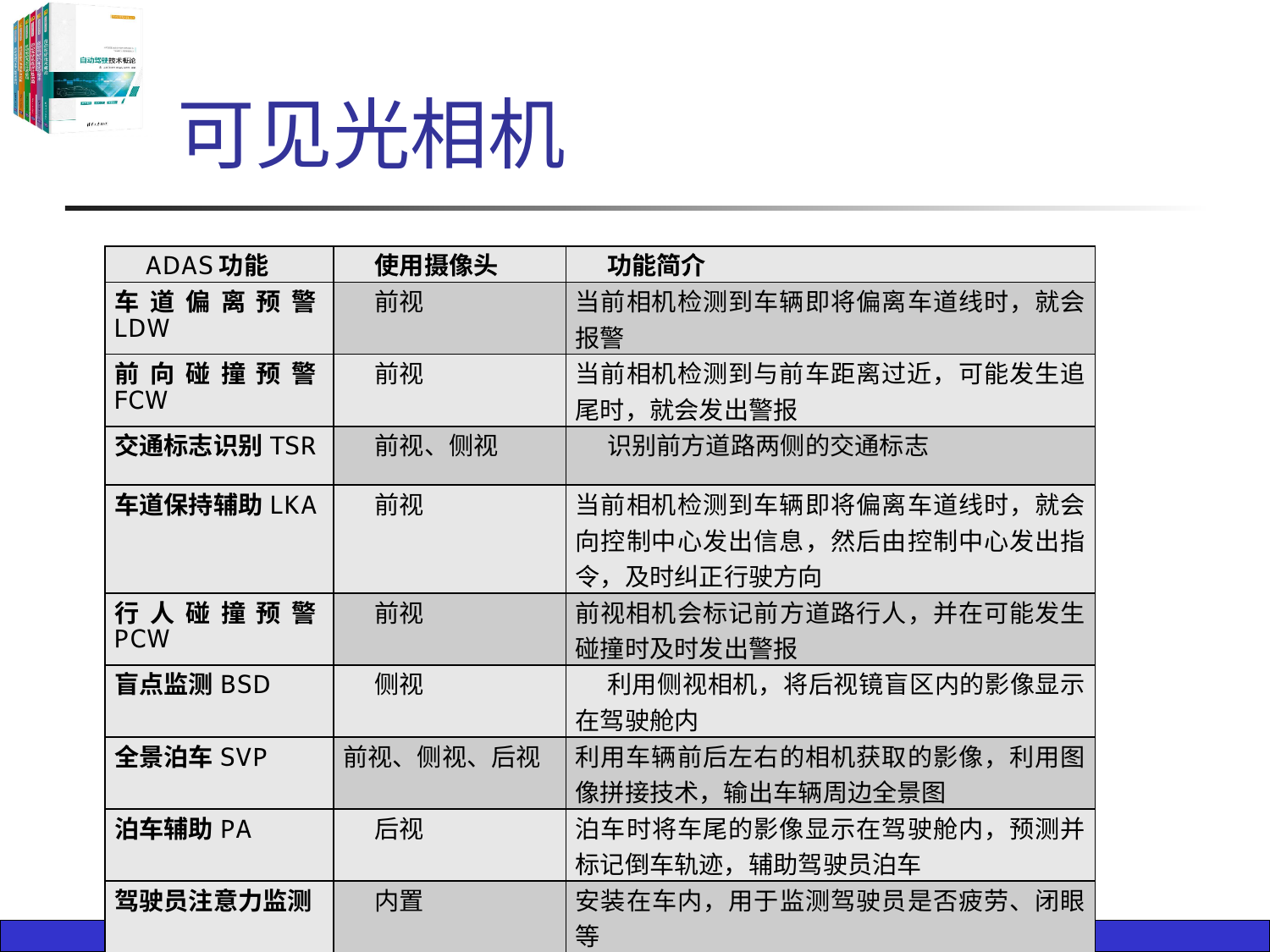

# 可见光相机
| ADAS功能 | 使用摄像头 | 功能简介 |
| --- | --- | --- |
| 车道偏离预警LDW | 前视 | 当前相机检测到车辆即将偏离车道线时，就会报警 |
| 前向碰撞预警FCW | 前视 | 当前相机检测到与前车距离过近，可能发生追尾时，就会发出警报 |
| 交通标志识别TSR | 前视、侧视 | 识别前方道路两侧的交通标志 |
| 车道保持辅助LKA | 前视 | 当前相机检测到车辆即将偏离车道线时，就会向控制中心发出信息，然后由控制中心发出指令，及时纠正行驶方向 |
| 行人碰撞预警PCW | 前视 | 前视相机会标记前方道路行人，并在可能发生碰撞时及时发出警报 |
| 盲点监测BSD | 侧视 | 利用侧视相机，将后视镜盲区内的影像显示在驾驶舱内 |
| 全景泊车SVP | 前视、侧视、后视 | 利用车辆前后左右的相机获取的影像，利用图像拼接技术，输出车辆周边全景图 |
| 泊车辅助PA | 后视 | 泊车时将车尾的影像显示在驾驶舱内，预测并标记倒车轨迹，辅助驾驶员泊车 |
| 驾驶员注意力监测 | 内置 | 安装在车内，用于监测驾驶员是否疲劳、闭眼等 |